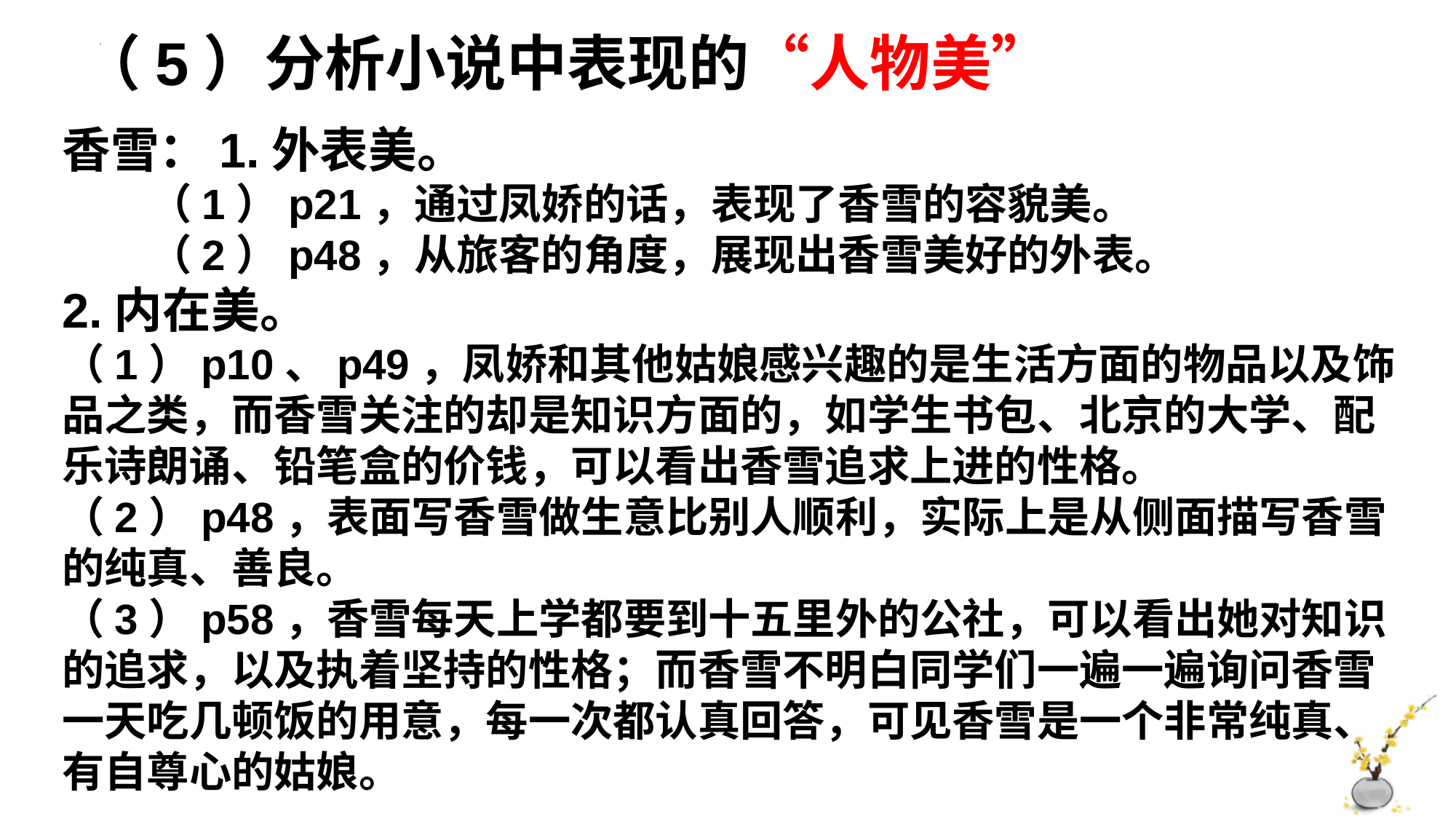

（5）分析小说中表现的“人物美”
香雪：1.外表美。
        （1）p21，通过凤娇的话，表现了香雪的容貌美。
        （2）p48，从旅客的角度，展现出香雪美好的外表。
2.内在美。
（1）p10、p49，凤娇和其他姑娘感兴趣的是生活方面的物品以及饰品之类，而香雪关注的却是知识方面的，如学生书包、北京的大学、配乐诗朗诵、铅笔盒的价钱，可以看出香雪追求上进的性格。
（2）p48，表面写香雪做生意比别人顺利，实际上是从侧面描写香雪的纯真、善良。
（3）p58，香雪每天上学都要到十五里外的公社，可以看出她对知识的追求，以及执着坚持的性格；而香雪不明白同学们一遍一遍询问香雪一天吃几顿饭的用意，每一次都认真回答，可见香雪是一个非常纯真、有自尊心的姑娘。